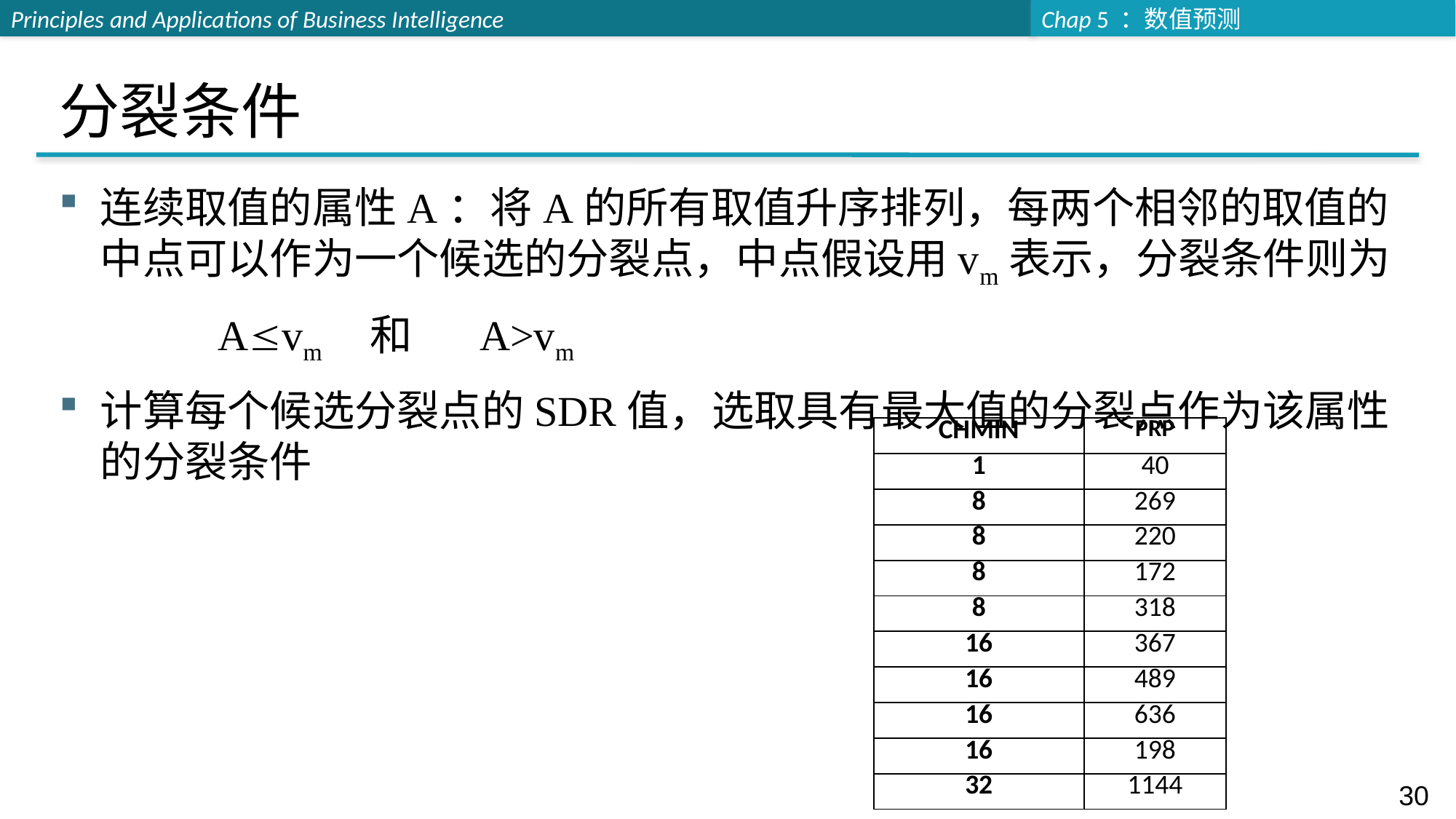

# 分裂条件
连续取值的属性A：将A的所有取值升序排列，每两个相邻的取值的中点可以作为一个候选的分裂点，中点假设用vm表示，分裂条件则为
               A≤vm    和      A>vm
计算每个候选分裂点的SDR值，选取具有最大值的分裂点作为该属性的分裂条件

| CHMIN | PRP |
| --- | --- |
| 1 | 40 |
| 8 | 269 |
| 8 | 220 |
| 8 | 172 |
| 8 | 318 |
| 16 | 367 |
| 16 | 489 |
| 16 | 636 |
| 16 | 198 |
| 32 | 1144 |